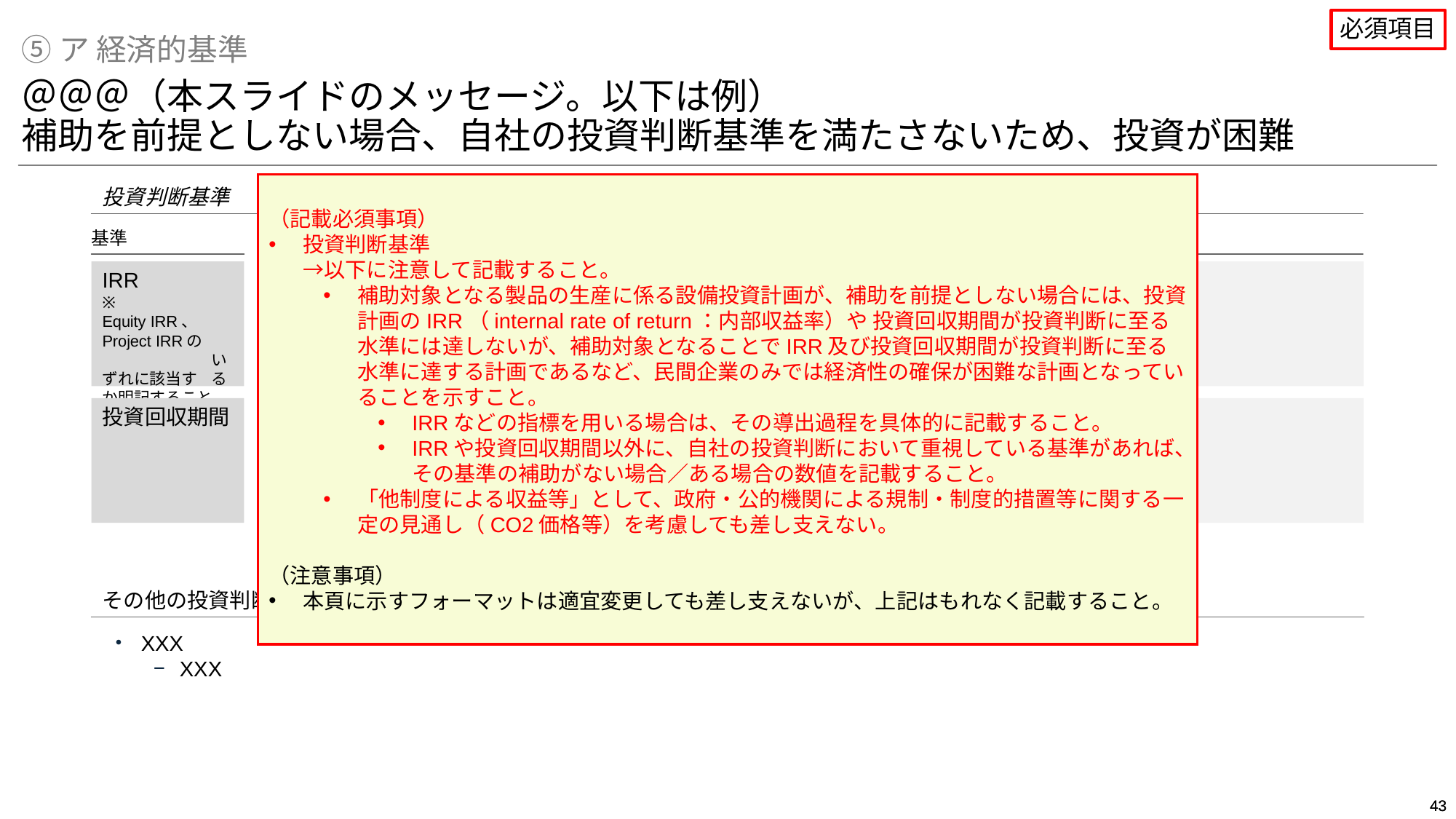

必須項目
⑤ア 経済的基準
＠＠＠（本スライドのメッセージ。以下は例）
補助を前提としない場合、自社の投資判断基準を満たさないため、投資が困難
（記載必須事項）
投資判断基準
→以下に注意して記載すること。
補助対象となる製品の生産に係る設備投資計画が、補助を前提としない場合には、投資計画のIRR（internal rate of return：内部収益率）や 投資回収期間が投資判断に至る水準には達しないが、補助対象となることでIRR及び投資回収期間が投資判断に至る水準に達する計画であるなど、民間企業のみでは経済性の確保が困難な計画となっていることを示すこと。
IRRなどの指標を用いる場合は、その導出過程を具体的に記載すること。
IRRや投資回収期間以外に、自社の投資判断において重視している基準があれば、その基準の補助がない場合／ある場合の数値を記載すること。
「他制度による収益等」として、政府・公的機関による規制・制度的措置等に関する一定の見通し（CO2価格等）を考慮しても差し支えない。

（注意事項）
本頁に示すフォーマットは適宜変更しても差し支えないが、上記はもれなく記載すること。
投資判断基準
基準
補助がない場合
補助がある場合
自社の基準値
導出過程（計算式により、定量的に記載すること）
IRR
※	Equity IRR、	Project IRRの
	いずれに該当す	るか明記すること

XX
XX
（補助がない場合）
xx
（補助がある場合）
xx

XX
投資回収期間
XX
XX
XX
（補助がない場合）
xx
（補助がある場合）
xx

その他の投資判断基準
XXX
XXX